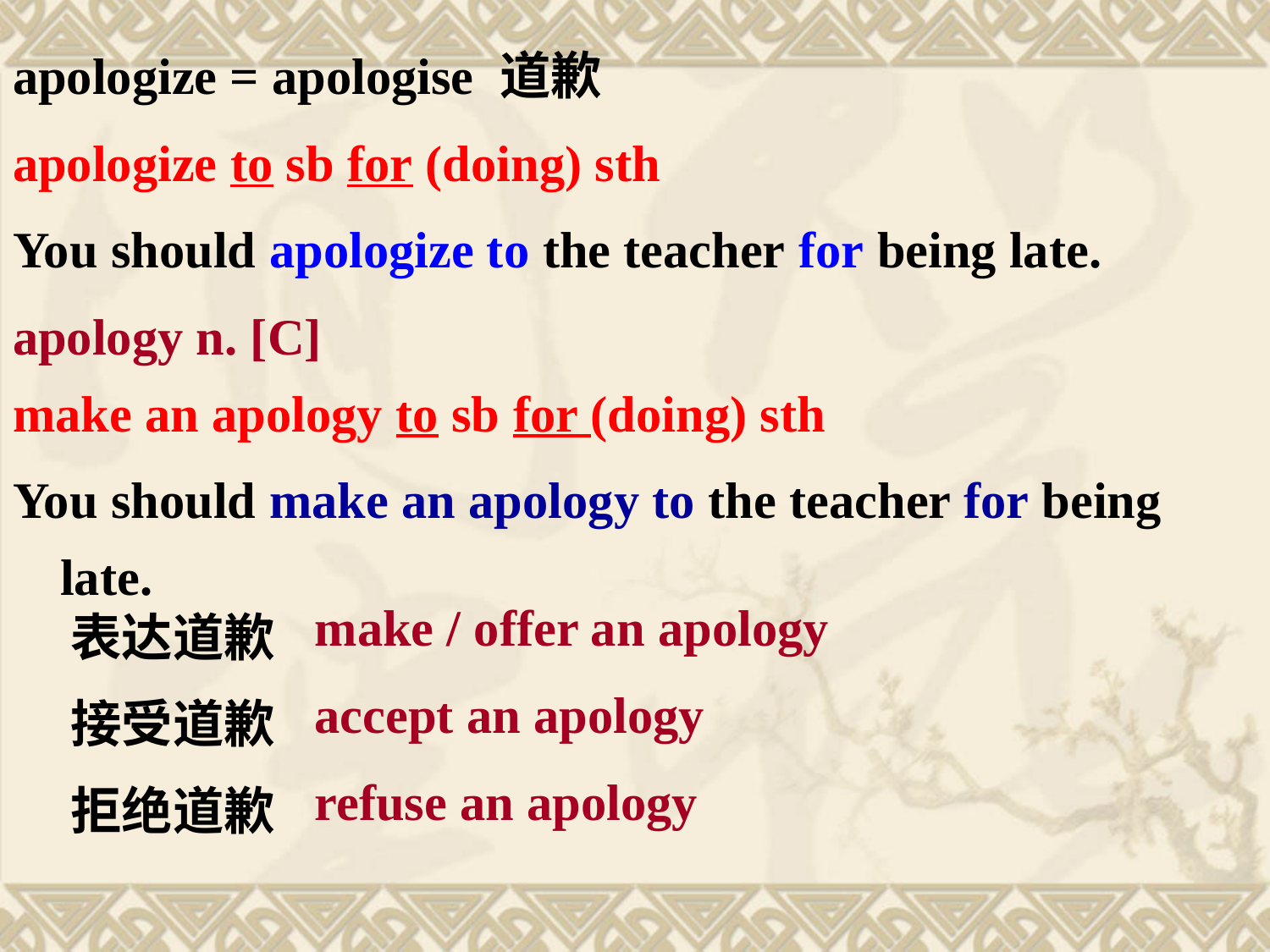

apologize = apologise 道歉
apologize to sb for (doing) sth
You should apologize to the teacher for being late.
apology n. [C]
make an apology to sb for (doing) sth
You should make an apology to the teacher for being late.

make / offer an apology
accept an apology
refuse an apology
表达道歉
接受道歉
拒绝道歉